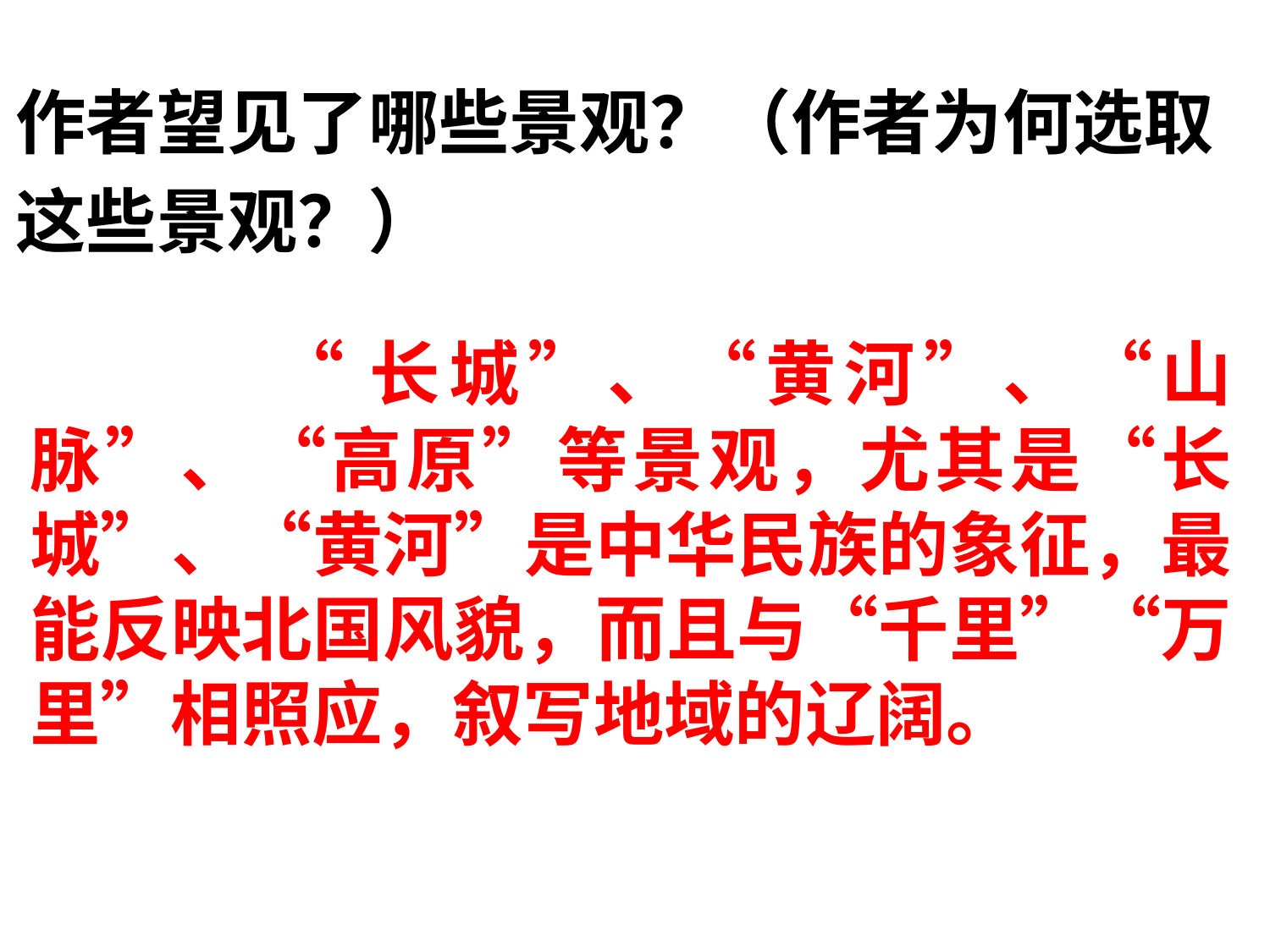

作者望见了哪些景观？（作者为何选取这些景观？）
         “长城”、“黄河”、“山脉”、“高原”等景观，尤其是“长城”、“黄河”是中华民族的象征，最能反映北国风貌，而且与“千里”“万里”相照应，叙写地域的辽阔。